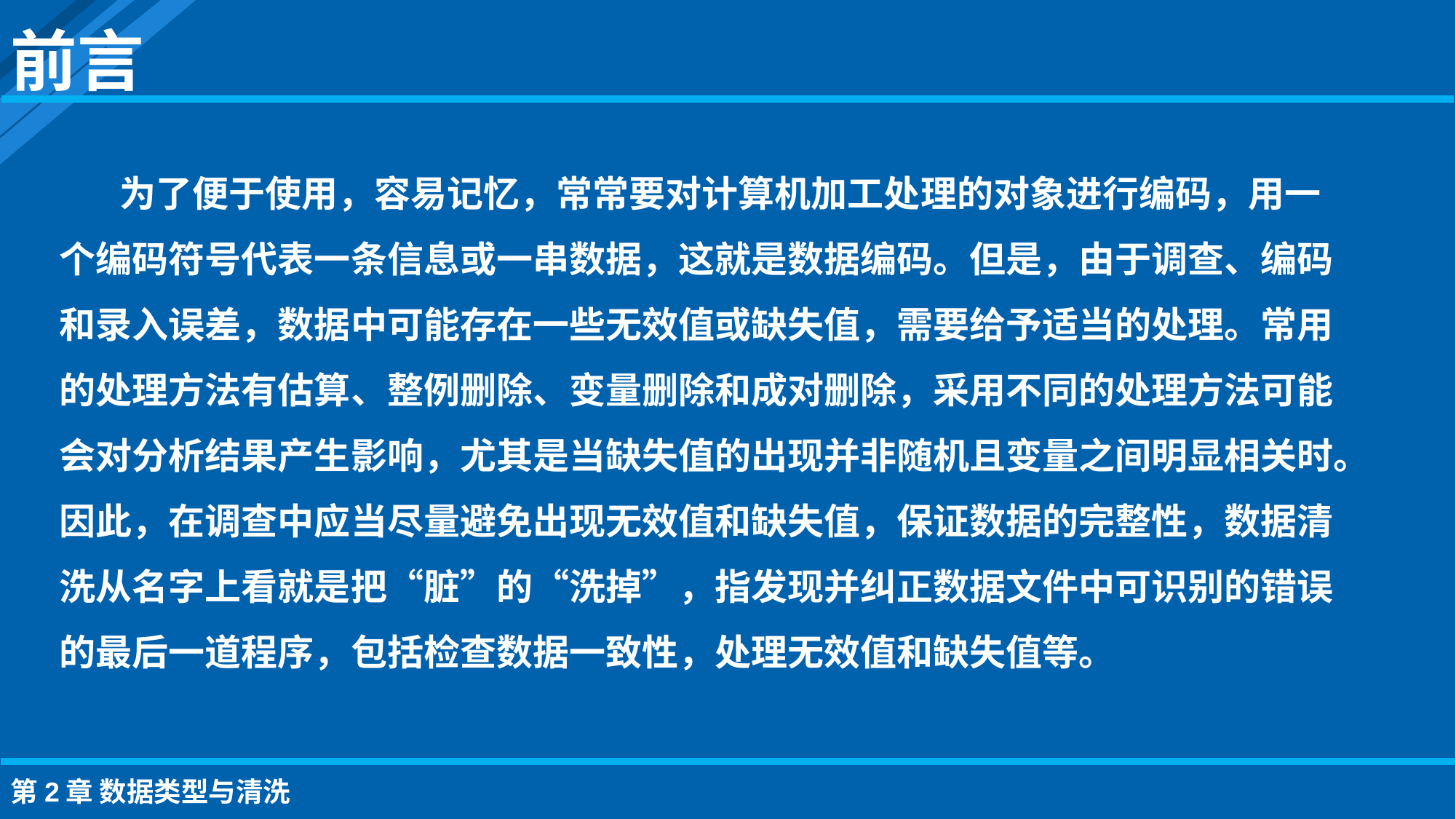

前言

为了便于使用，容易记忆，常常要对计算机加工处理的对象进行编码，用一个编码符号代表一条信息或一串数据，这就是数据编码。但是，由于调查、编码和录入误差，数据中可能存在一些无效值或缺失值，需要给予适当的处理。常用的处理方法有估算、整例删除、变量删除和成对删除，采用不同的处理方法可能会对分析结果产生影响，尤其是当缺失值的出现并非随机且变量之间明显相关时。因此，在调查中应当尽量避免出现无效值和缺失值，保证数据的完整性，数据清洗从名字上看就是把“脏”的“洗掉”，指发现并纠正数据文件中可识别的错误的最后一道程序，包括检查数据一致性，处理无效值和缺失值等。
第2章 数据类型与清洗